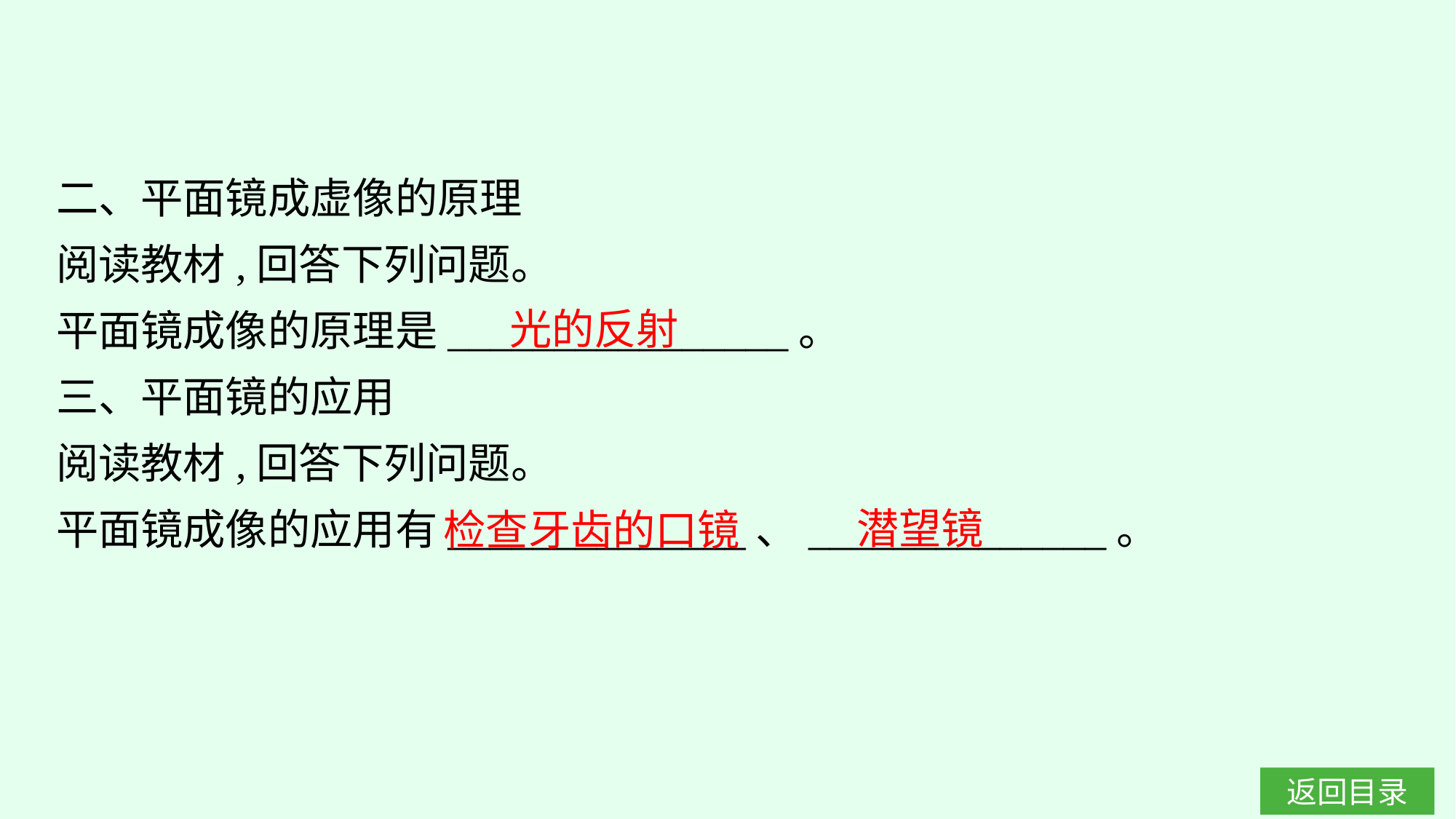

二、平面镜成虚像的原理
阅读教材,回答下列问题。
平面镜成像的原理是________________。
三、平面镜的应用
阅读教材,回答下列问题。
平面镜成像的应用有______________、______________。
光的反射
潜望镜
检查牙齿的口镜